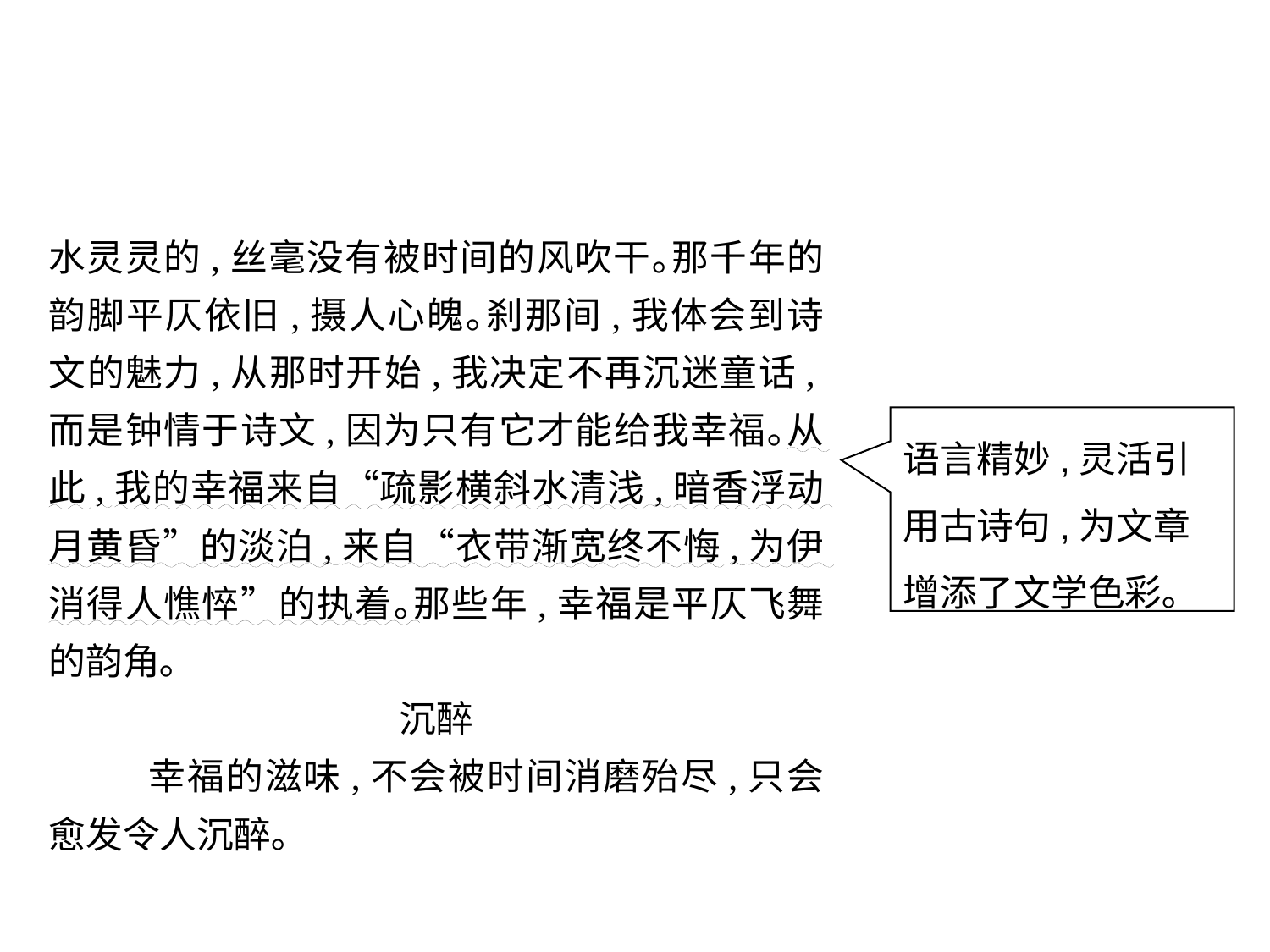

水灵灵的,丝毫没有被时间的风吹干｡那千年的韵脚平仄依旧,摄人心魄｡刹那间,我体会到诗文的魅力,从那时开始,我决定不再沉迷童话,而是钟情于诗文,因为只有它才能给我幸福｡从此,我的幸福来自“疏影横斜水清浅,暗香浮动月黄昏”的淡泊,来自“衣带渐宽终不悔,为伊消得人憔悴”的执着｡那些年,幸福是平仄飞舞的韵角｡
沉醉
幸福的滋味,不会被时间消磨殆尽,只会愈发令人沉醉｡
语言精妙,灵活引用古诗句,为文章增添了文学色彩｡